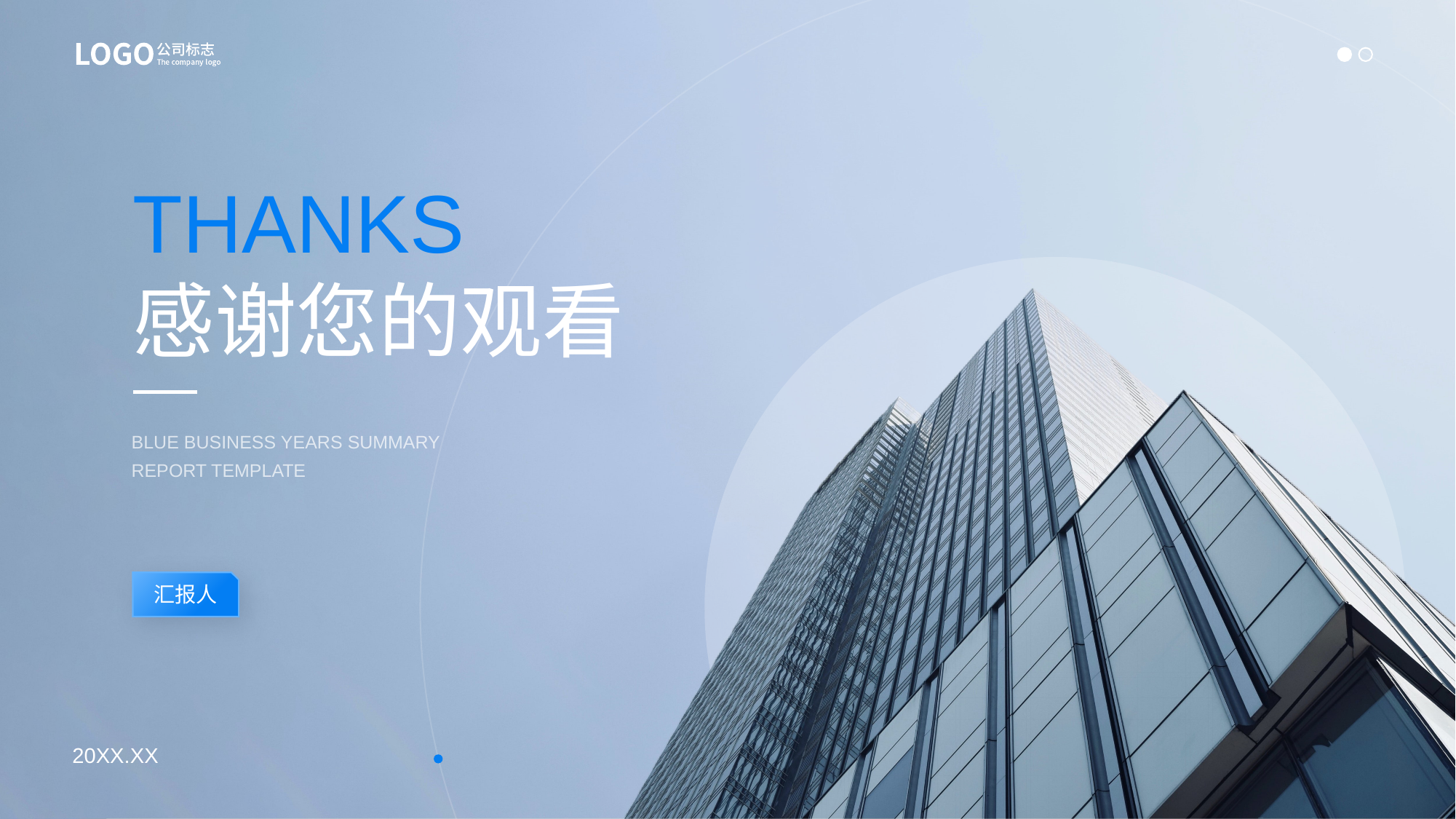

BLUE BUSINESS YEARS SUMMARY REPORT TEMPLATE

汇报人
20XX.XX